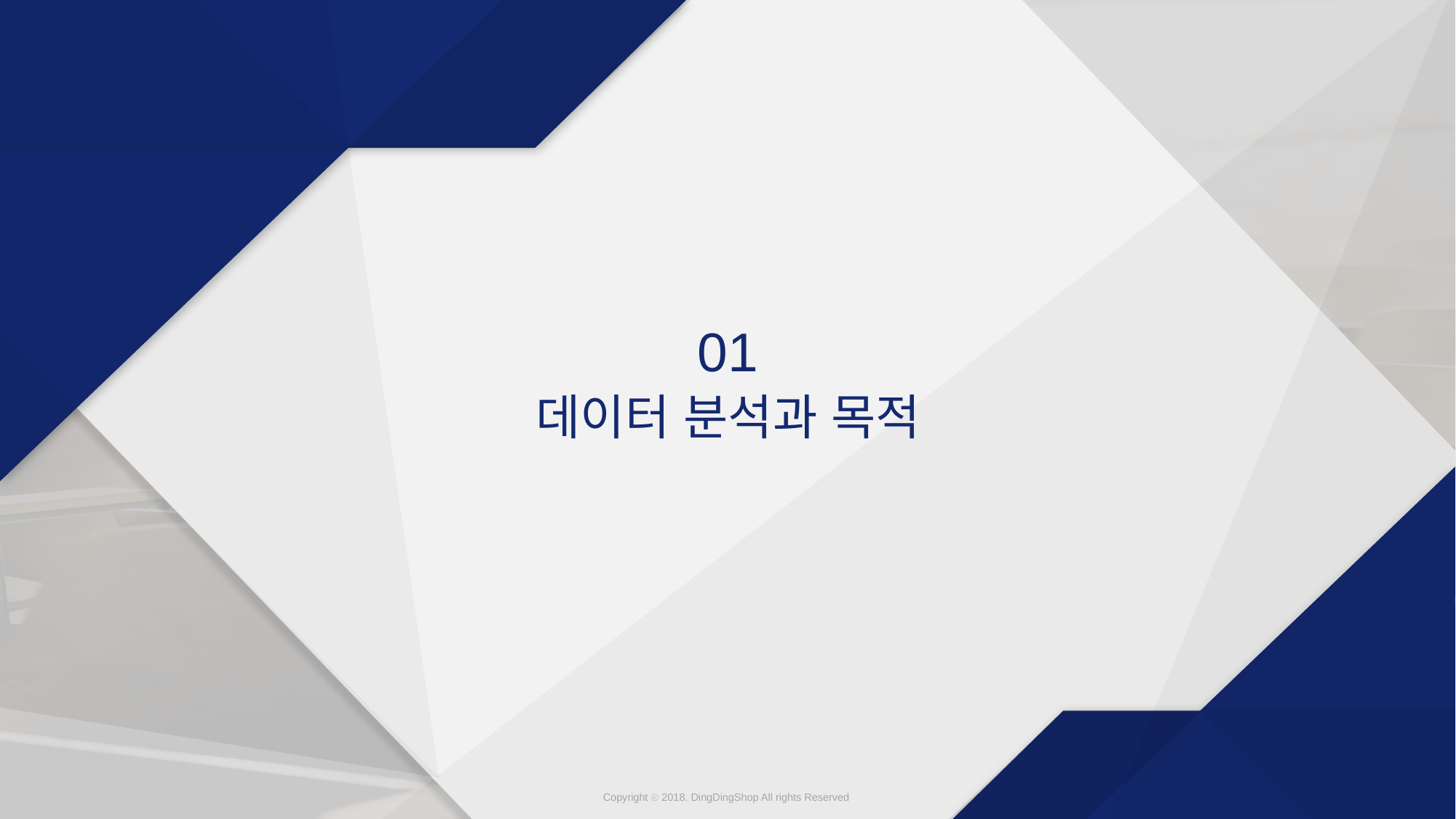

01
데이터 분석과 목적

Copyright ⓒ 2018. DingDingShop All rights Reserved